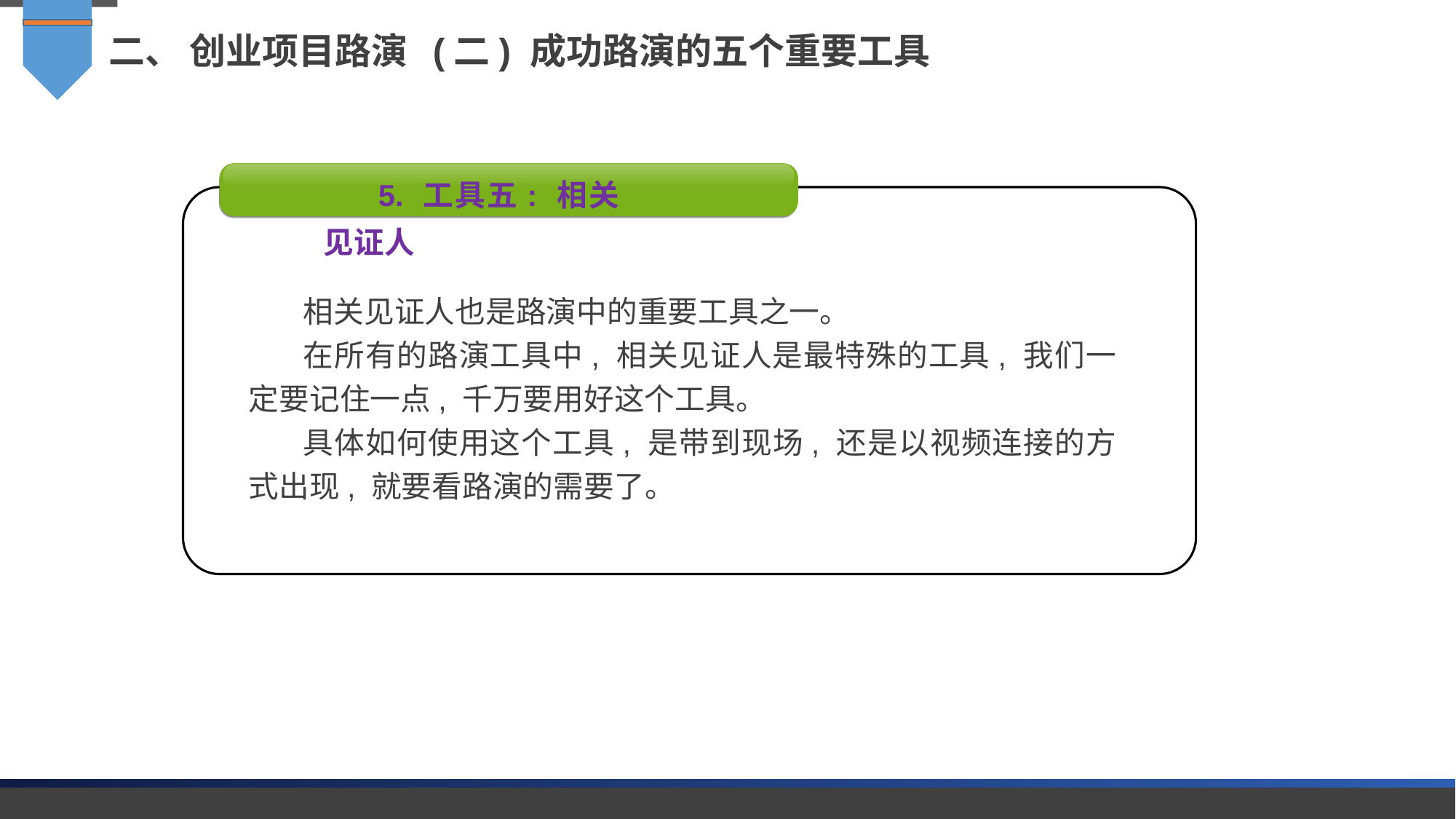

二、 创业项目路演  (二) 成功路演的五个重要工具
5. 工具五: 相关见证人

相关见证人也是路演中的重要工具之一。
在所有的路演工具中, 相关见证人是最特殊的工具, 我们一定要记住一点, 千万要用好这个工具。
具体如何使用这个工具, 是带到现场, 还是以视频连接的方式出现, 就要看路演的需要了。